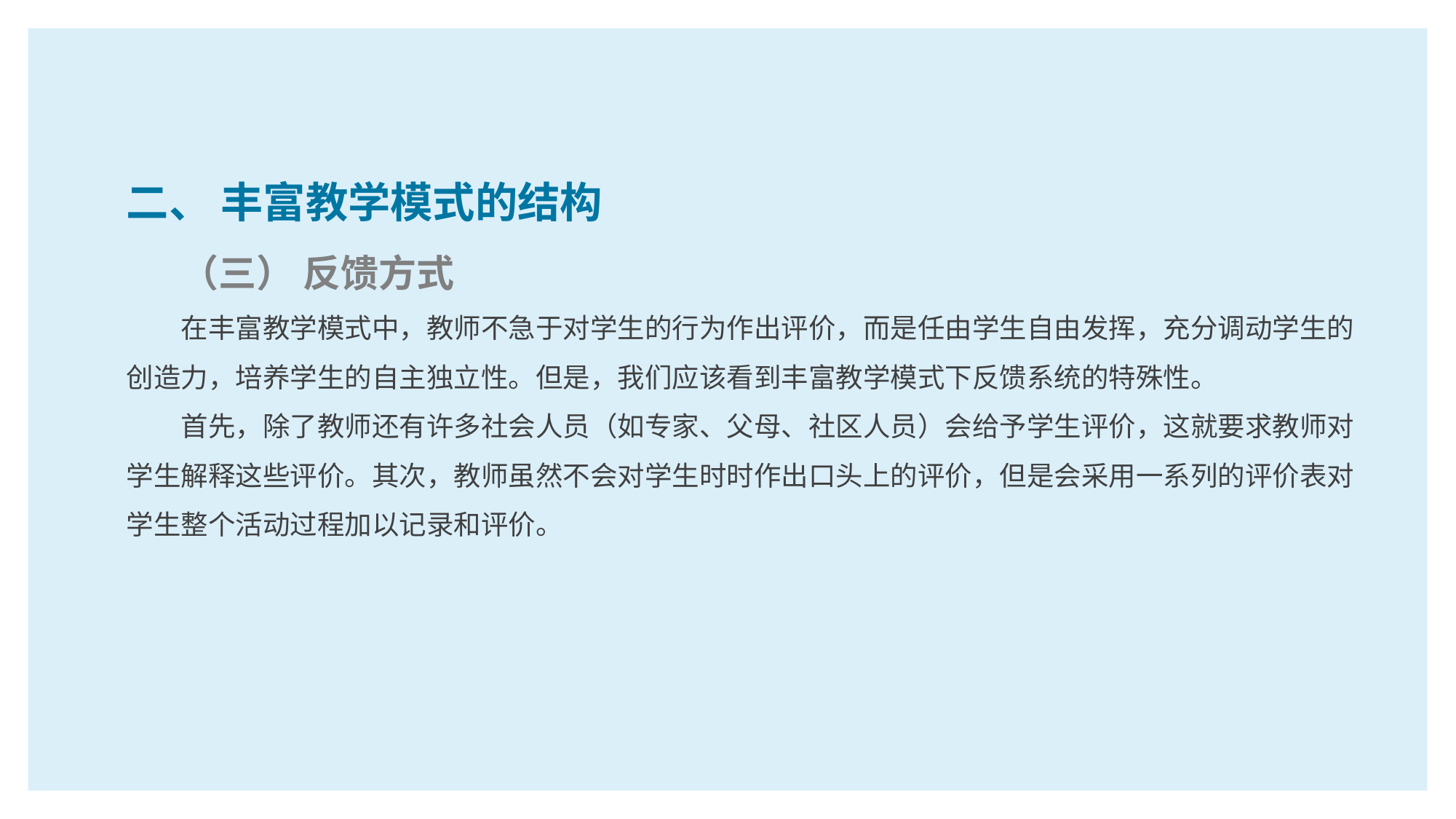

二、 丰富教学模式的结构
（三） 反馈方式
在丰富教学模式中，教师不急于对学生的行为作出评价，而是任由学生自由发挥，充分调动学生的创造力，培养学生的自主独立性。但是，我们应该看到丰富教学模式下反馈系统的特殊性。
首先，除了教师还有许多社会人员（如专家、父母、社区人员）会给予学生评价，这就要求教师对学生解释这些评价。其次，教师虽然不会对学生时时作出口头上的评价，但是会采用一系列的评价表对学生整个活动过程加以记录和评价。